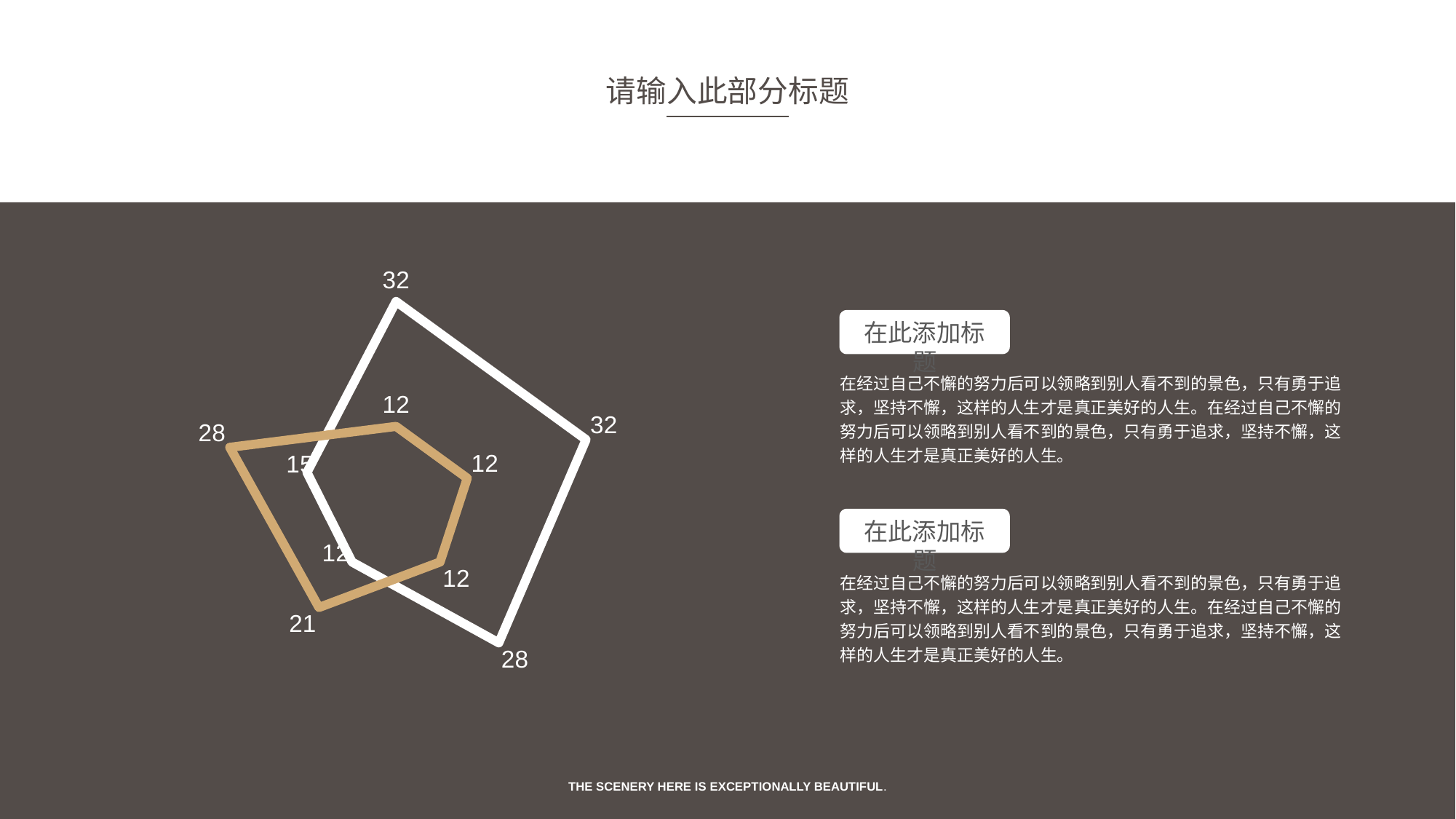

请输入此部分标题

### Chart

| Category | 系列 1 | 系列 2 |
|---|---|---|
| 37261 | 32.0 | 12.0 |
| 37262 | 32.0 | 12.0 |
| 37263 | 28.0 | 12.0 |
| 37264 | 12.0 | 21.0 |
| 37265 | 15.0 | 28.0 |
在此添加标题
在经过自己不懈的努力后可以领略到别人看不到的景色，只有勇于追求，坚持不懈，这样的人生才是真正美好的人生。在经过自己不懈的努力后可以领略到别人看不到的景色，只有勇于追求，坚持不懈，这样的人生才是真正美好的人生。
在此添加标题
在经过自己不懈的努力后可以领略到别人看不到的景色，只有勇于追求，坚持不懈，这样的人生才是真正美好的人生。在经过自己不懈的努力后可以领略到别人看不到的景色，只有勇于追求，坚持不懈，这样的人生才是真正美好的人生。
The scenery here is exceptionally beautiful.